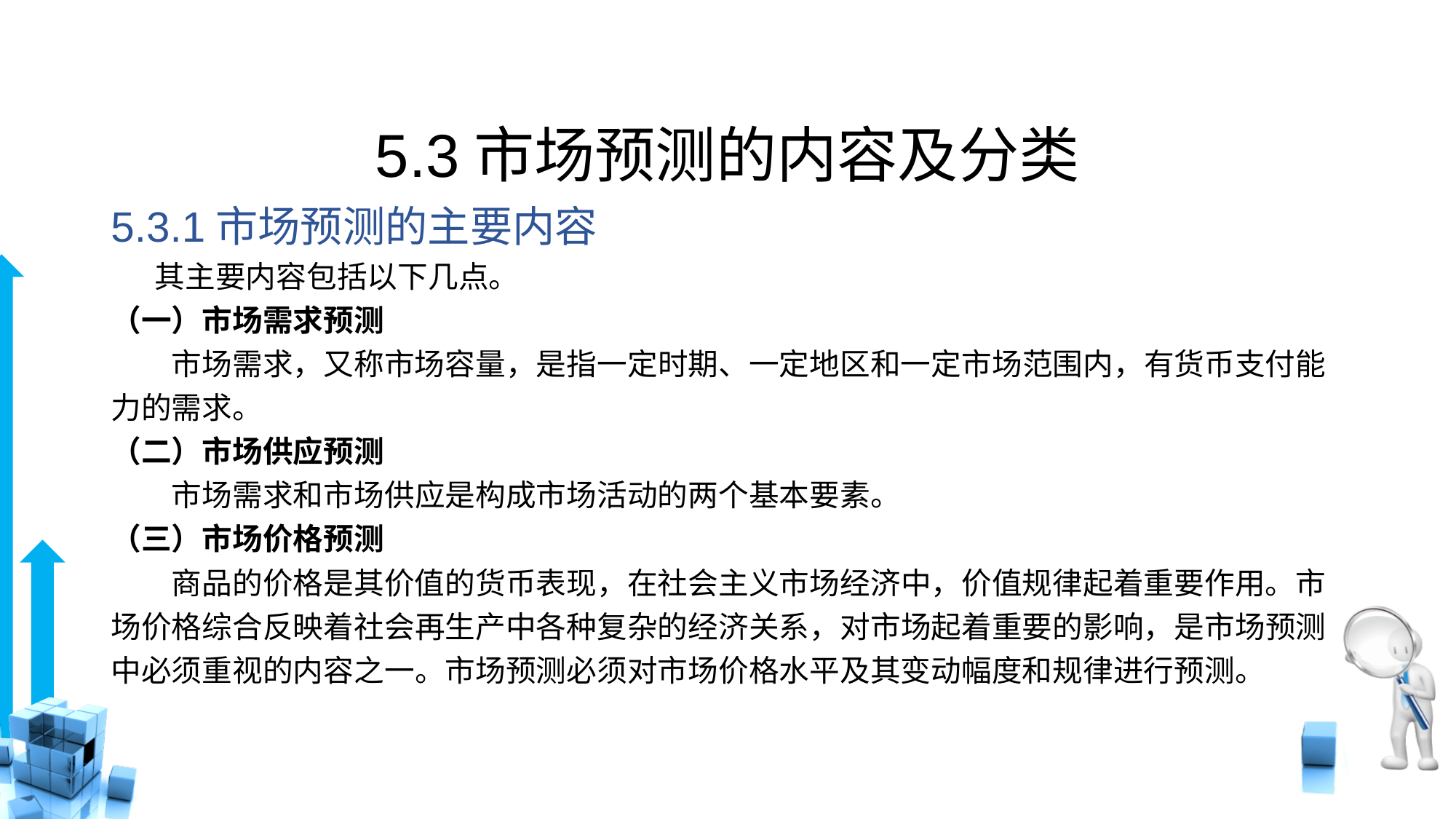

# 5.3市场预测的内容及分类
5.3.1市场预测的主要内容
　  其主要内容包括以下几点。
（一）市场需求预测
　　市场需求，又称市场容量，是指一定时期、一定地区和一定市场范围内，有货币支付能力的需求。
（二）市场供应预测
　　市场需求和市场供应是构成市场活动的两个基本要素。
（三）市场价格预测
　　商品的价格是其价值的货币表现，在社会主义市场经济中，价值规律起着重要作用。市场价格综合反映着社会再生产中各种复杂的经济关系，对市场起着重要的影响，是市场预测中必须重视的内容之一。市场预测必须对市场价格水平及其变动幅度和规律进行预测。